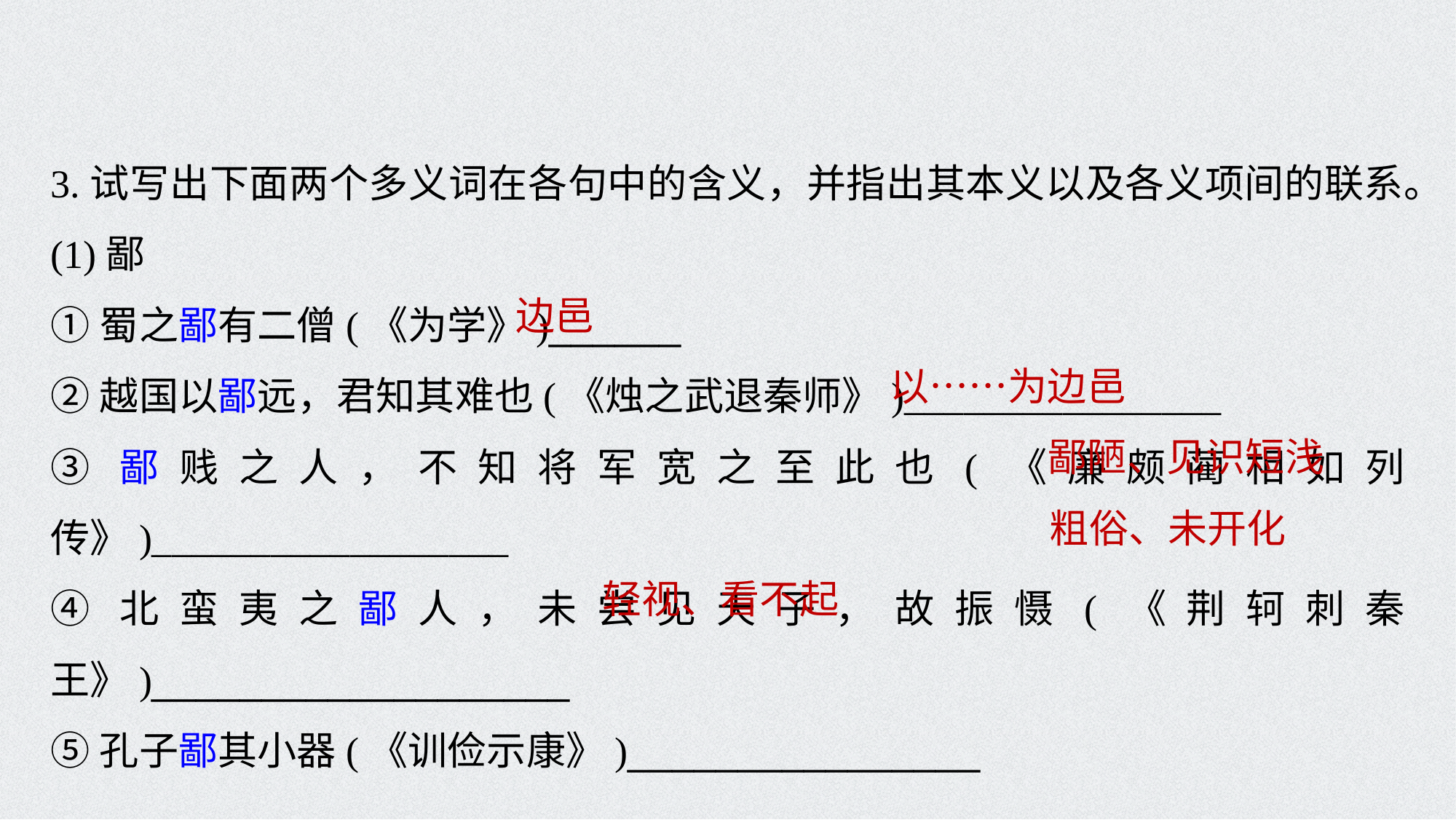

3.试写出下面两个多义词在各句中的含义，并指出其本义以及各义项间的联系。
(1)鄙
①蜀之鄙有二僧(《为学》)______
②越国以鄙远，君知其难也(《烛之武退秦师》)________________
③鄙贱之人，不知将军宽之至此也(《廉颇蔺相如列传》)__________________
④北蛮夷之鄙人，未尝见天子，故振慑(《荆轲刺秦王》)___________________
⑤孔子鄙其小器(《训俭示康》)________________
边邑
以……为边邑
鄙陋、见识短浅
粗俗、未开化
轻视、看不起